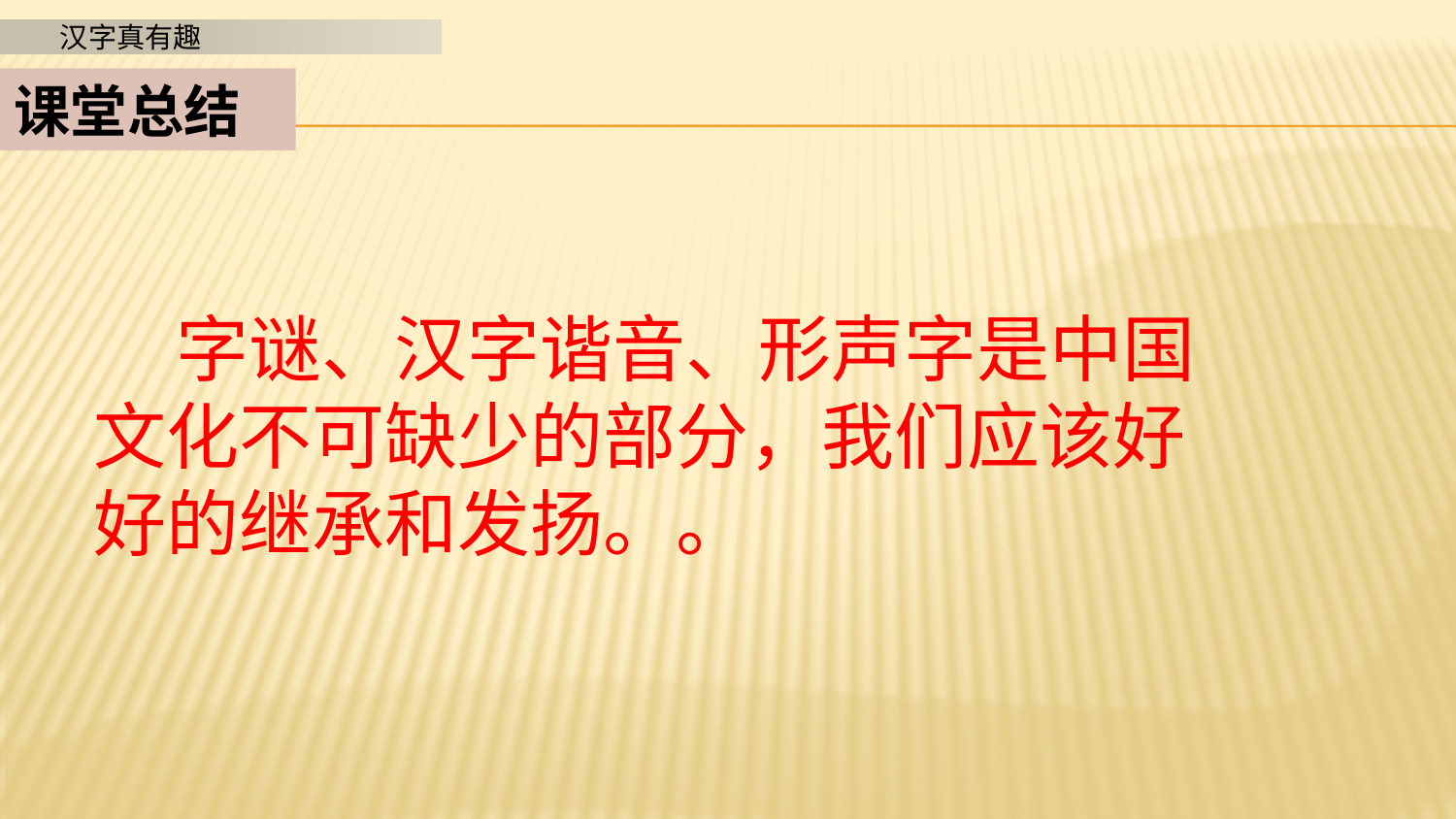

课堂总结
    字谜、汉字谐音、形声字是中国文化不可缺少的部分，我们应该好好的继承和发扬。。